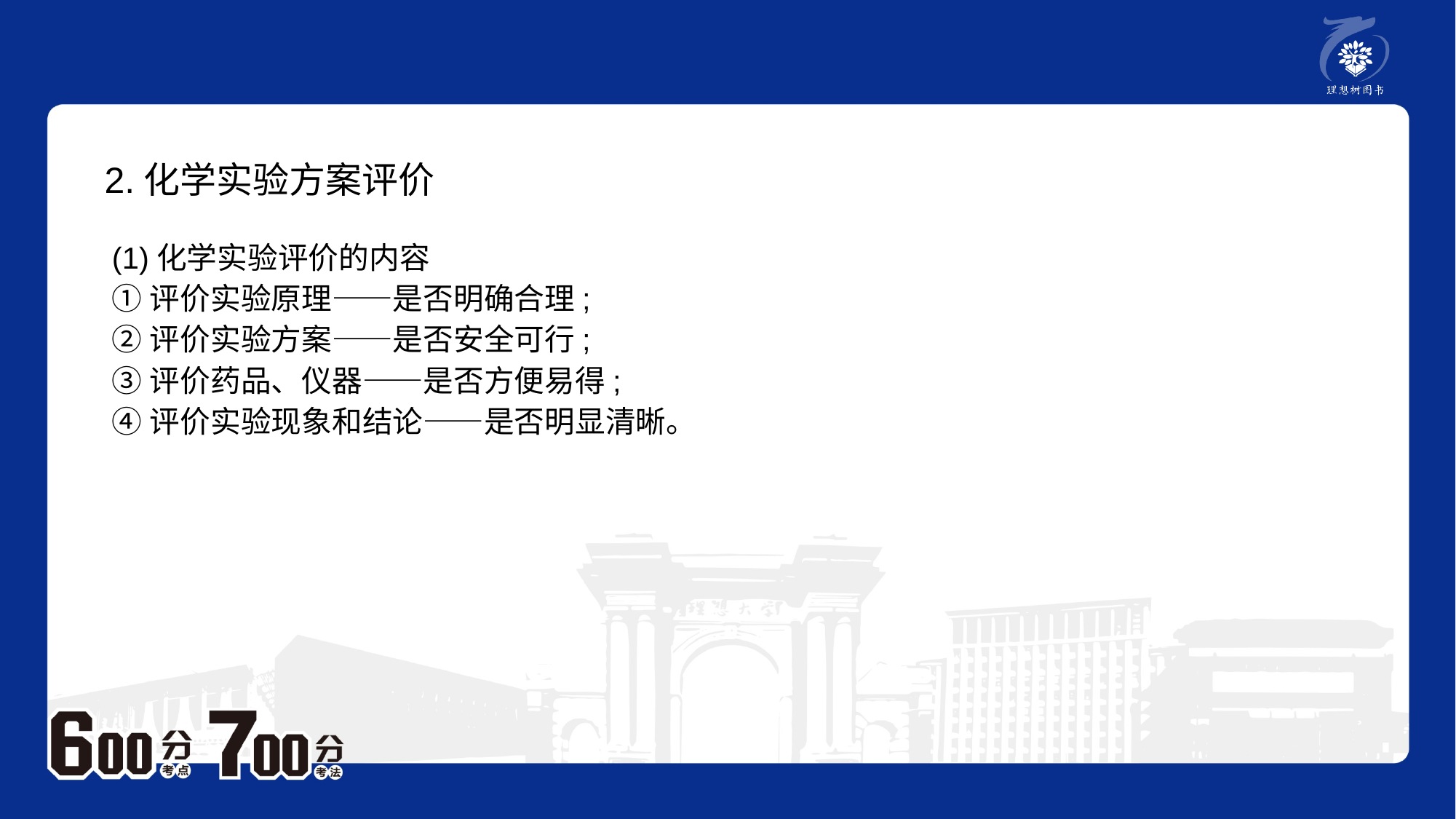

2.化学实验方案评价
(1)化学实验评价的内容
①评价实验原理——是否明确合理;
②评价实验方案——是否安全可行;
③评价药品、仪器——是否方便易得;
④评价实验现象和结论——是否明显清晰。